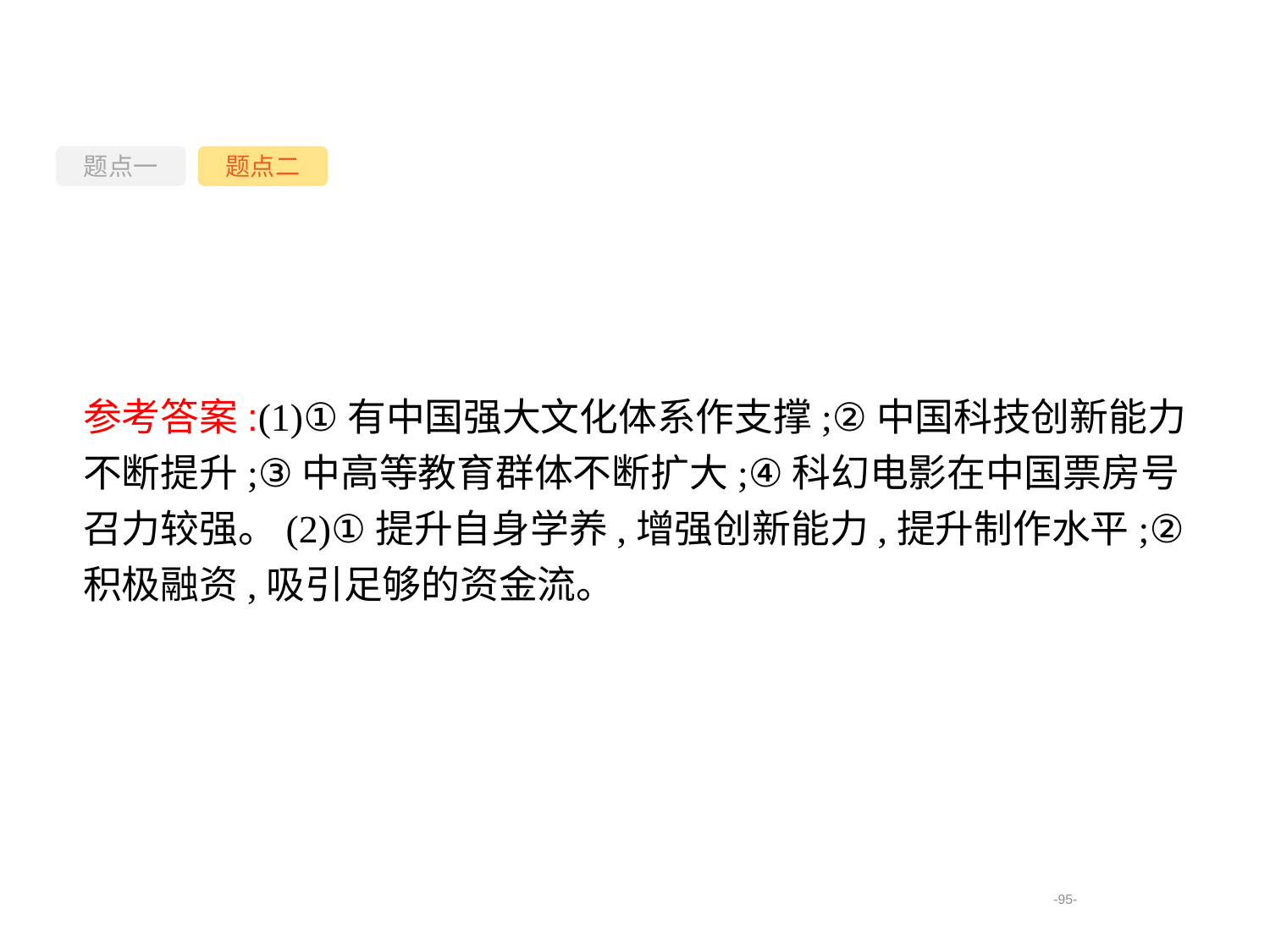

题点一
题点二
参考答案:(1)①有中国强大文化体系作支撑;②中国科技创新能力不断提升;③中高等教育群体不断扩大;④科幻电影在中国票房号召力较强。(2)①提升自身学养,增强创新能力,提升制作水平;②积极融资,吸引足够的资金流。
-95-